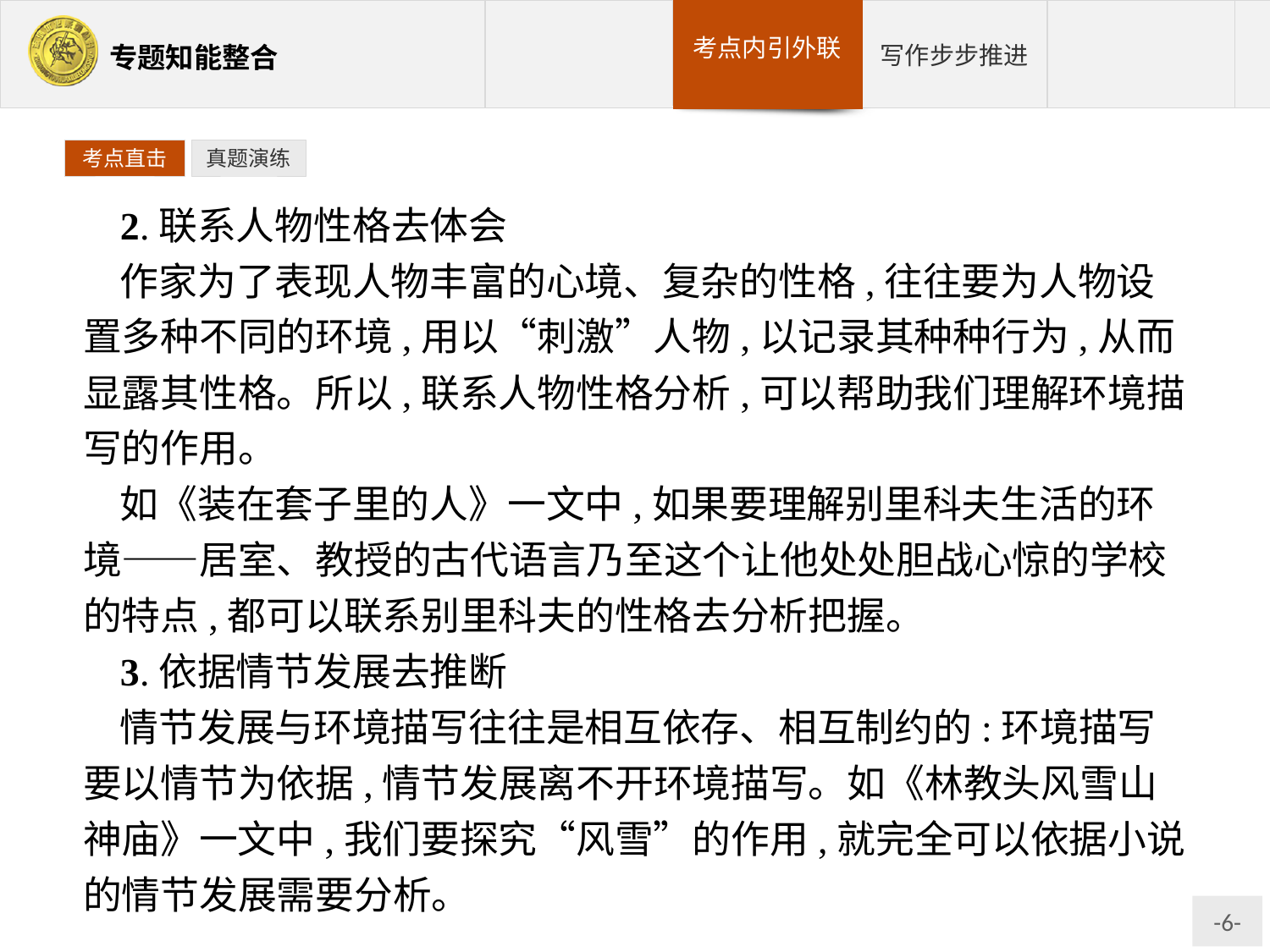

考点直击
真题演练
2.联系人物性格去体会
作家为了表现人物丰富的心境、复杂的性格,往往要为人物设置多种不同的环境,用以“刺激”人物,以记录其种种行为,从而显露其性格。所以,联系人物性格分析,可以帮助我们理解环境描写的作用。
如《装在套子里的人》一文中,如果要理解别里科夫生活的环境——居室、教授的古代语言乃至这个让他处处胆战心惊的学校的特点,都可以联系别里科夫的性格去分析把握。
3.依据情节发展去推断
情节发展与环境描写往往是相互依存、相互制约的:环境描写要以情节为依据,情节发展离不开环境描写。如《林教头风雪山神庙》一文中,我们要探究“风雪”的作用,就完全可以依据小说的情节发展需要分析。